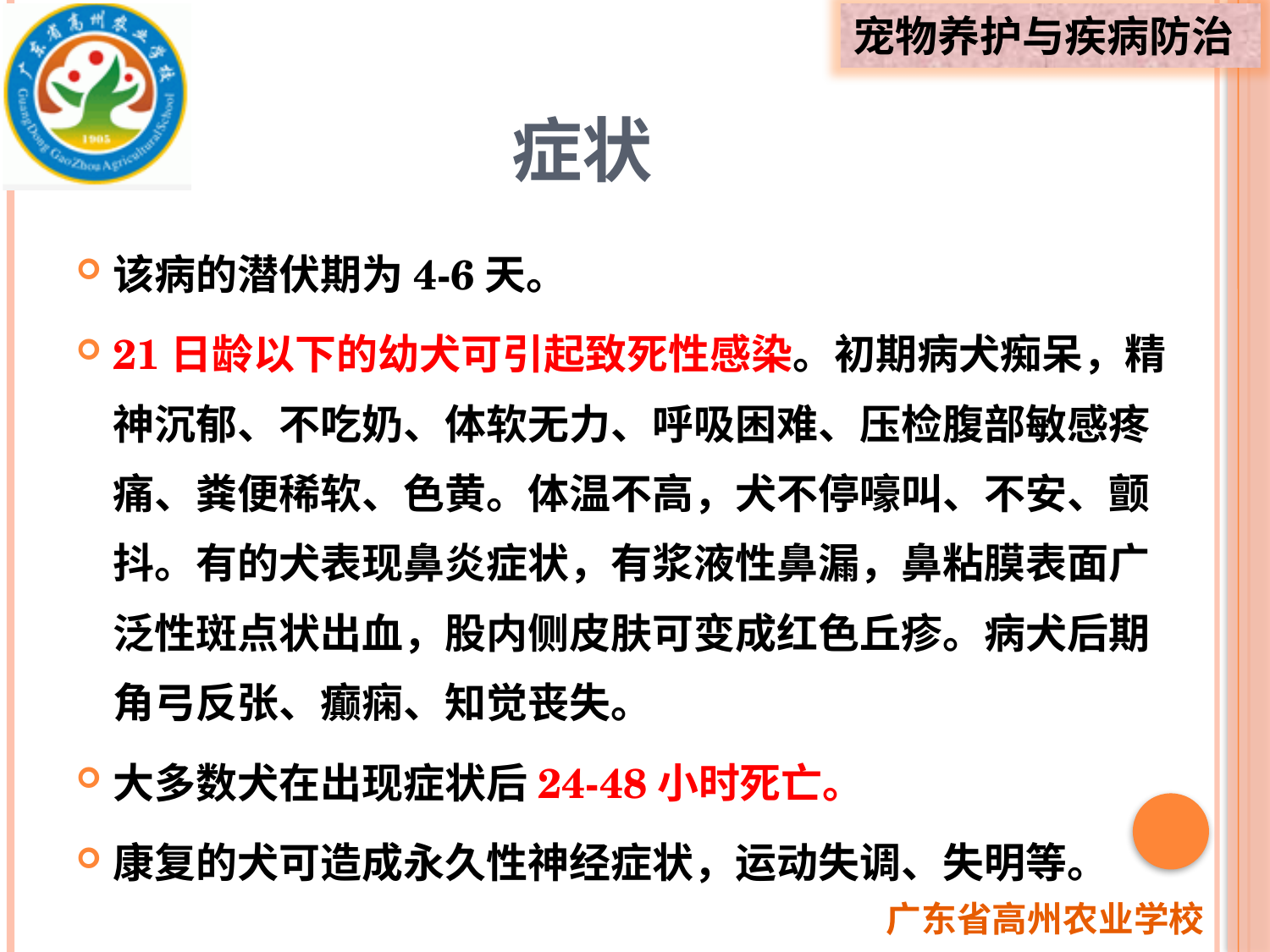

# 症状
该病的潜伏期为4-6天。
21日龄以下的幼犬可引起致死性感染。初期病犬痴呆，精神沉郁、不吃奶、体软无力、呼吸困难、压检腹部敏感疼痛、粪便稀软、色黄。体温不高，犬不停嚎叫、不安、颤抖。有的犬表现鼻炎症状，有浆液性鼻漏，鼻粘膜表面广泛性斑点状出血，股内侧皮肤可变成红色丘疹。病犬后期角弓反张、癫痫、知觉丧失。
大多数犬在出现症状后24-48小时死亡。
康复的犬可造成永久性神经症状，运动失调、失明等。